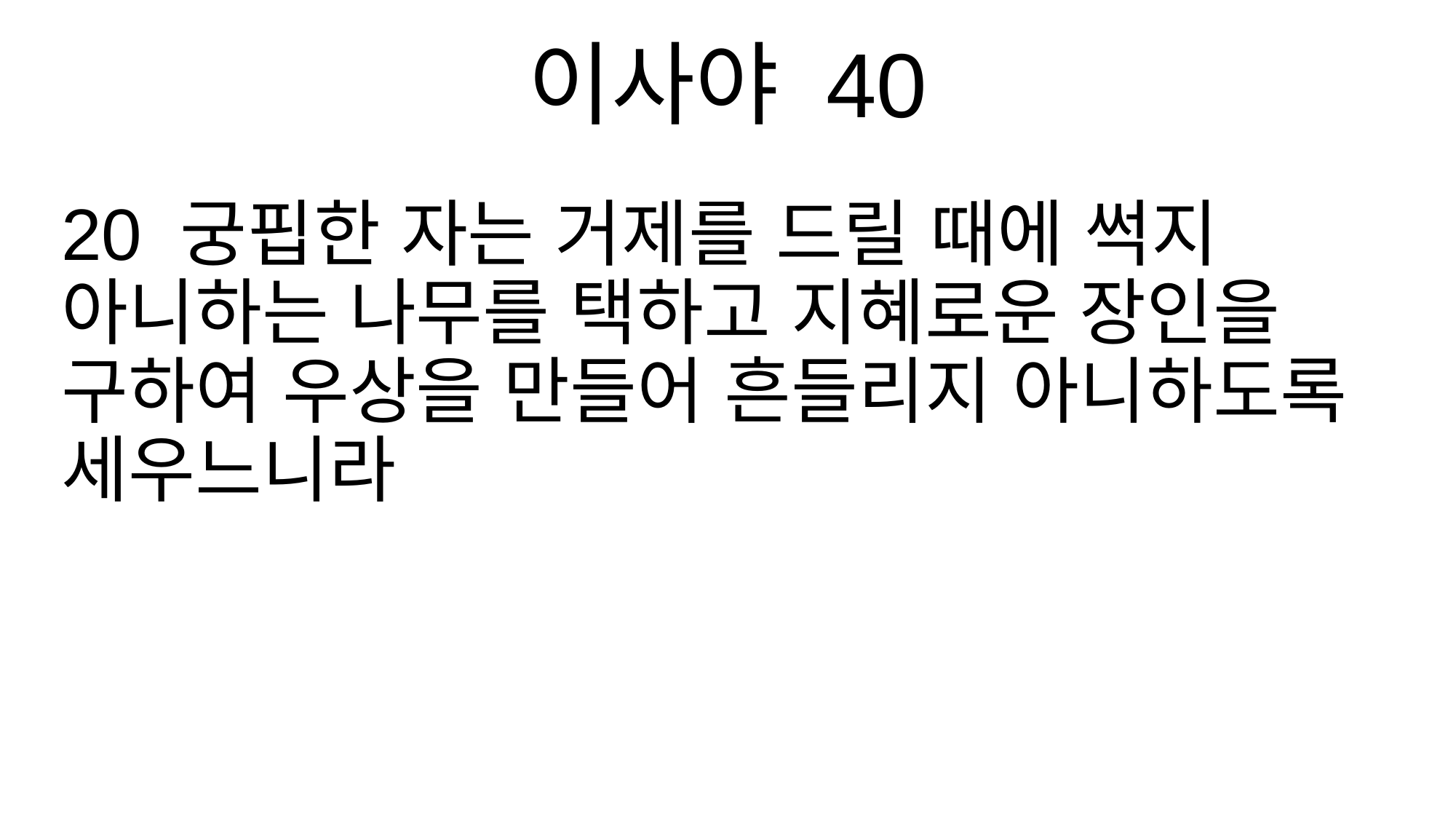

이사야 40
20 궁핍한 자는 거제를 드릴 때에 썩지 아니하는 나무를 택하고 지혜로운 장인을 구하여 우상을 만들어 흔들리지 아니하도록 세우느니라